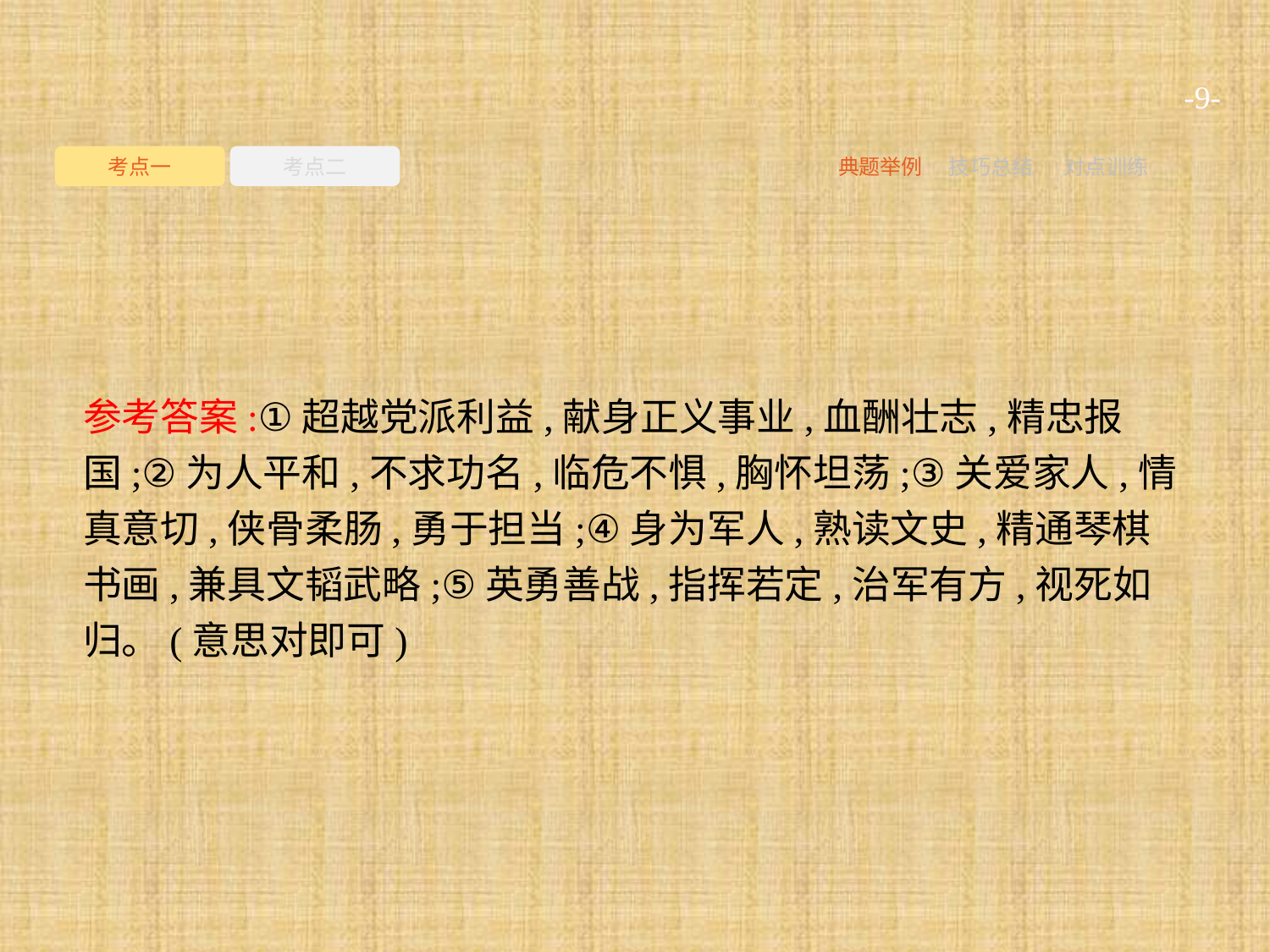

-9-
考点一
考点二
典题举例
技巧总结
对点训练
参考答案:①超越党派利益,献身正义事业,血酬壮志,精忠报国;②为人平和,不求功名,临危不惧,胸怀坦荡;③关爱家人,情真意切,侠骨柔肠,勇于担当;④身为军人,熟读文史,精通琴棋书画,兼具文韬武略;⑤英勇善战,指挥若定,治军有方,视死如归。(意思对即可)